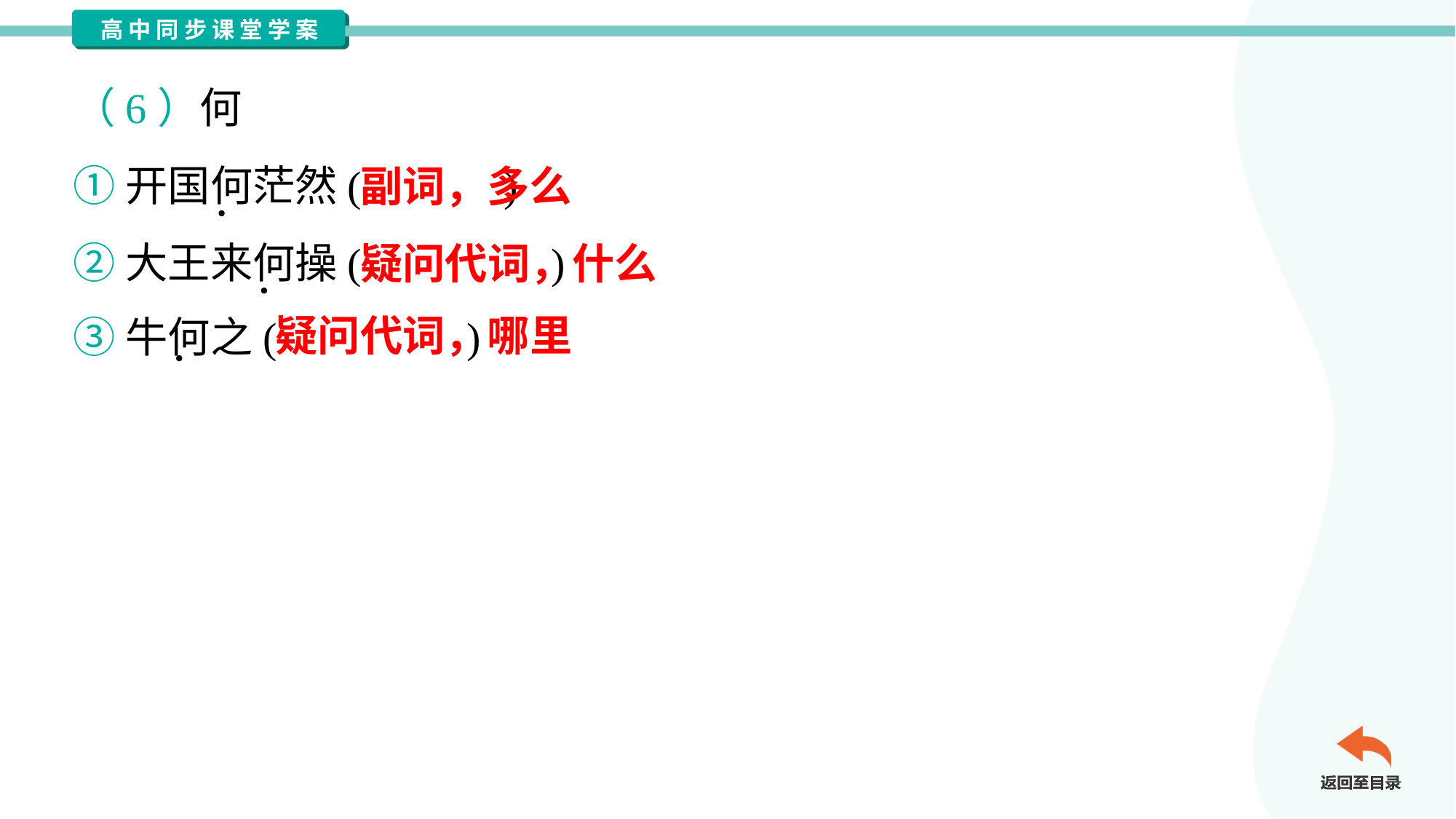

（6）何
①开国何茫然(            )
②大王来何操(                )
③牛何之(                )
副词，多么
疑问代词，什么

疑问代词，哪里